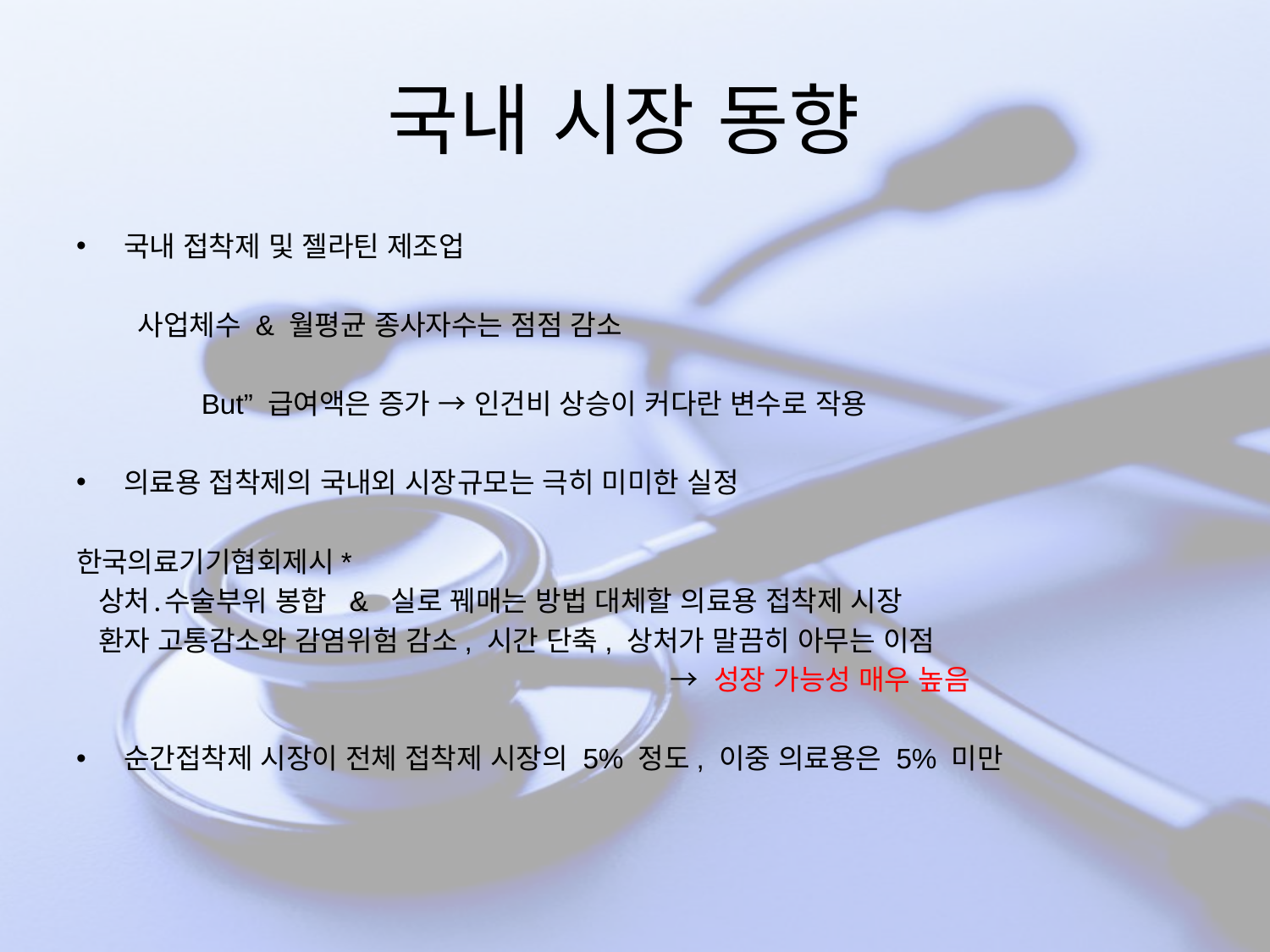

# 국내 시장 동향
국내 접착제 및 젤라틴 제조업

       사업체수 & 월평균 종사자수는 점점 감소

                But” 급여액은 증가 → 인건비 상승이 커다란 변수로 작용

의료용 접착제의 국내외 시장규모는 극히 미미한 실정

한국의료기기협회제시*
  상처․수술부위 봉합  &  실로 꿰매는 방법 대체할 의료용 접착제 시장
  환자 고통감소와 감염위험 감소, 시간 단축, 상처가 말끔히 아무는 이점
                                                                            → 성장 가능성 매우 높음

순간접착제 시장이 전체 접착제 시장의 5% 정도, 이중 의료용은 5% 미만